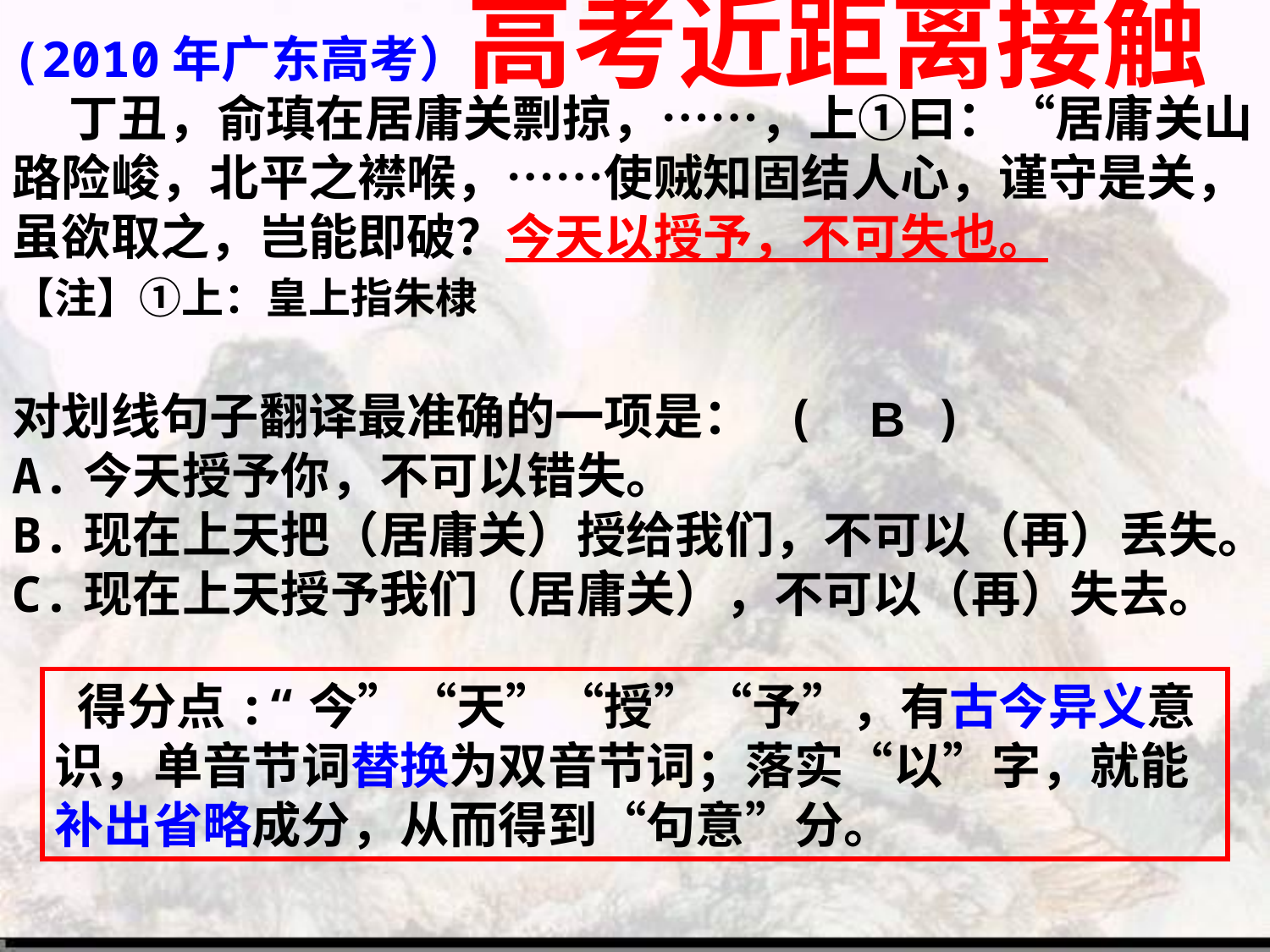

高考近距离接触
(2010年广东高考）
    丁丑，俞瑱在居庸关剽掠，……，上①曰：“居庸关山路险峻，北平之襟喉，……使贼知固结人心，谨守是关，虽欲取之，岂能即破？今天以授予，不可失也。
【注】①上：皇上指朱棣
对划线句子翻译最准确的一项是：  (    )
A.今天授予你，不可以错失。
B.现在上天把（居庸关）授给我们，不可以（再）丢失。
C.现在上天授予我们（居庸关），不可以（再）失去。

B
 得分点:“今”“天”“授”“予”，有古今异义意识，单音节词替换为双音节词；落实“以”字，就能补出省略成分，从而得到“句意”分。